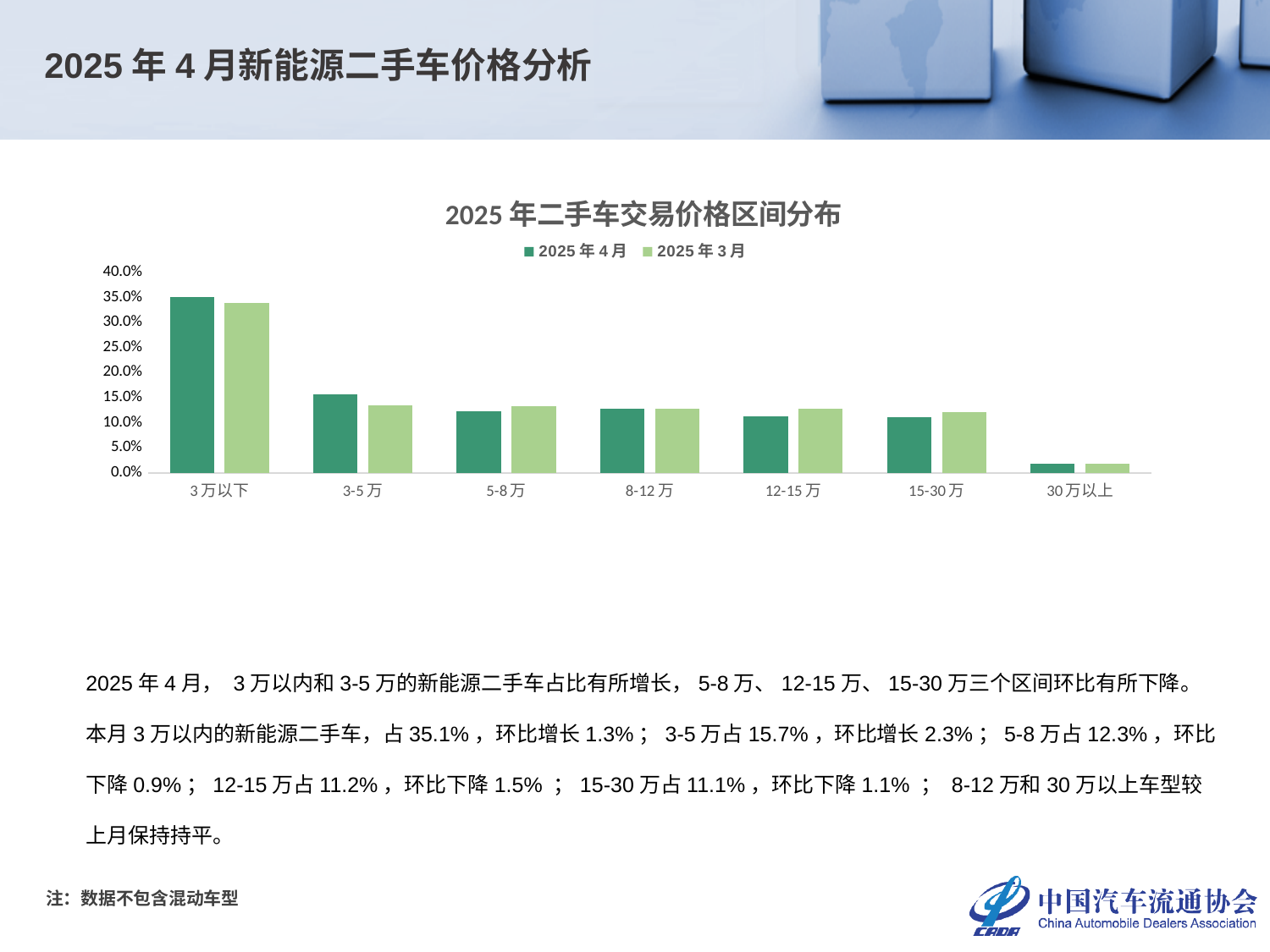

2025年4月新能源二手车价格分析

### Chart: 2025年二手车交易价格区间分布

| Category | 2025年4月 | 2025年3月 |
|---|---|---|
| 3万以下 | 0.35135135135135137 | 0.33884213037107713 |
| 3-5万 | 0.1571994715984148 | 0.13415340579957066 |
| 5-8万 | 0.12310328822878361 | 0.132279278972297 |
| 8-12万 | 0.12749473383555285 | 0.12720209902204654 |
| 12-15万 | 0.11192830875789925 | 0.12737247418816233 |
| 15-30万 | 0.11082152165375415 | 0.121886393839234 |
| 30万以上 | 0.018101324574243995 | 0.01826421780761236 |
2025年4月， 3万以内和3-5万的新能源二手车占比有所增长，5-8万、12-15万、15-30万三个区间环比有所下降。
本月3万以内的新能源二手车，占35.1%，环比增长1.3%；3-5万占15.7%，环比增长2.3%；5-8万占12.3%，环比下降0.9%；12-15万占11.2%，环比下降1.5% ；15-30万占11.1%，环比下降1.1% ； 8-12万和30万以上车型较上月保持持平。
注：数据不包含混动车型